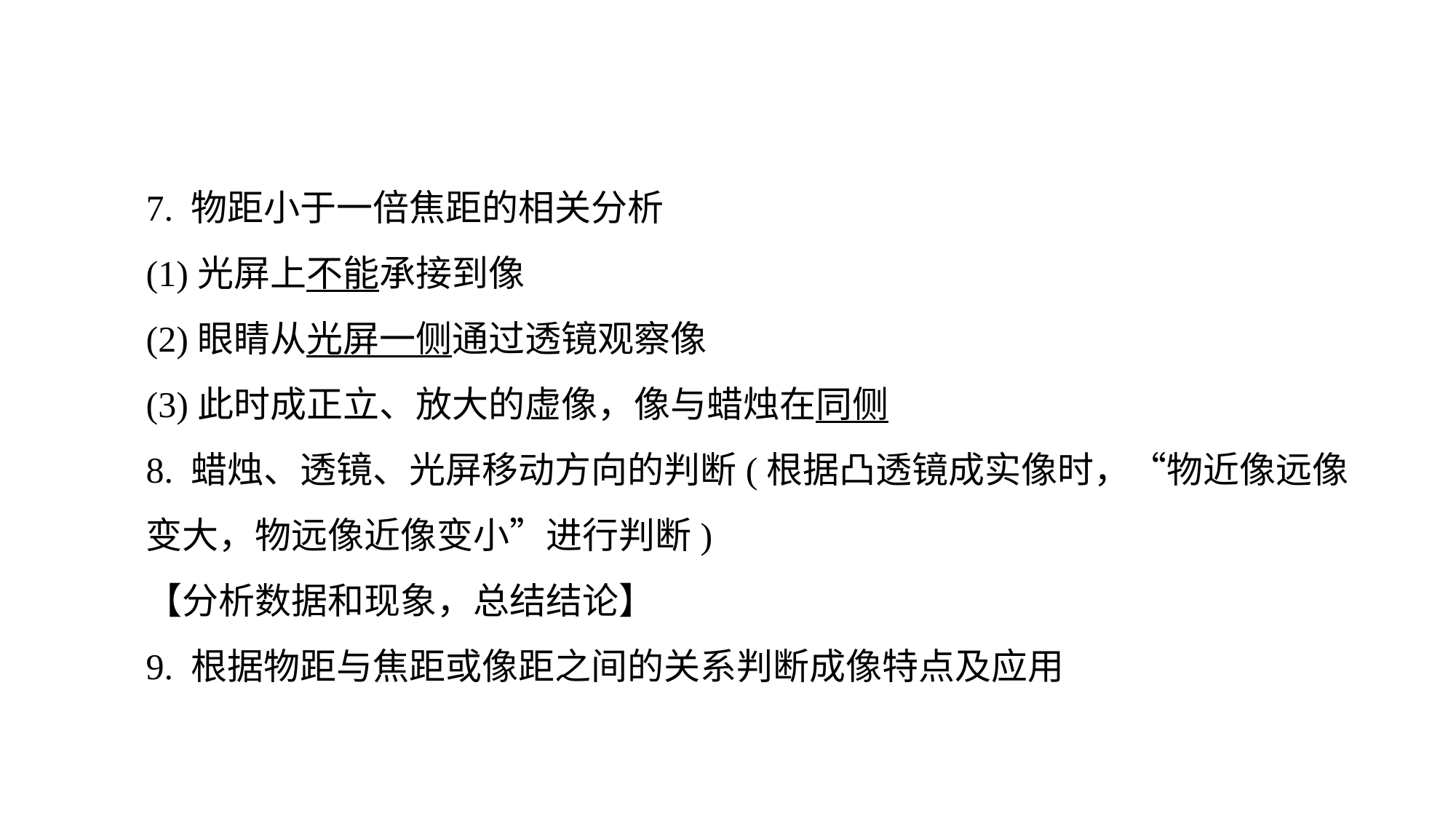

7. 物距小于一倍焦距的相关分析
(1)光屏上不能承接到像
(2)眼睛从光屏一侧通过透镜观察像
(3)此时成正立、放大的虚像，像与蜡烛在同侧
8. 蜡烛、透镜、光屏移动方向的判断(根据凸透镜成实像时，“物近像远像变大，物远像近像变小”进行判断)
【分析数据和现象，总结结论】
9. 根据物距与焦距或像距之间的关系判断成像特点及应用